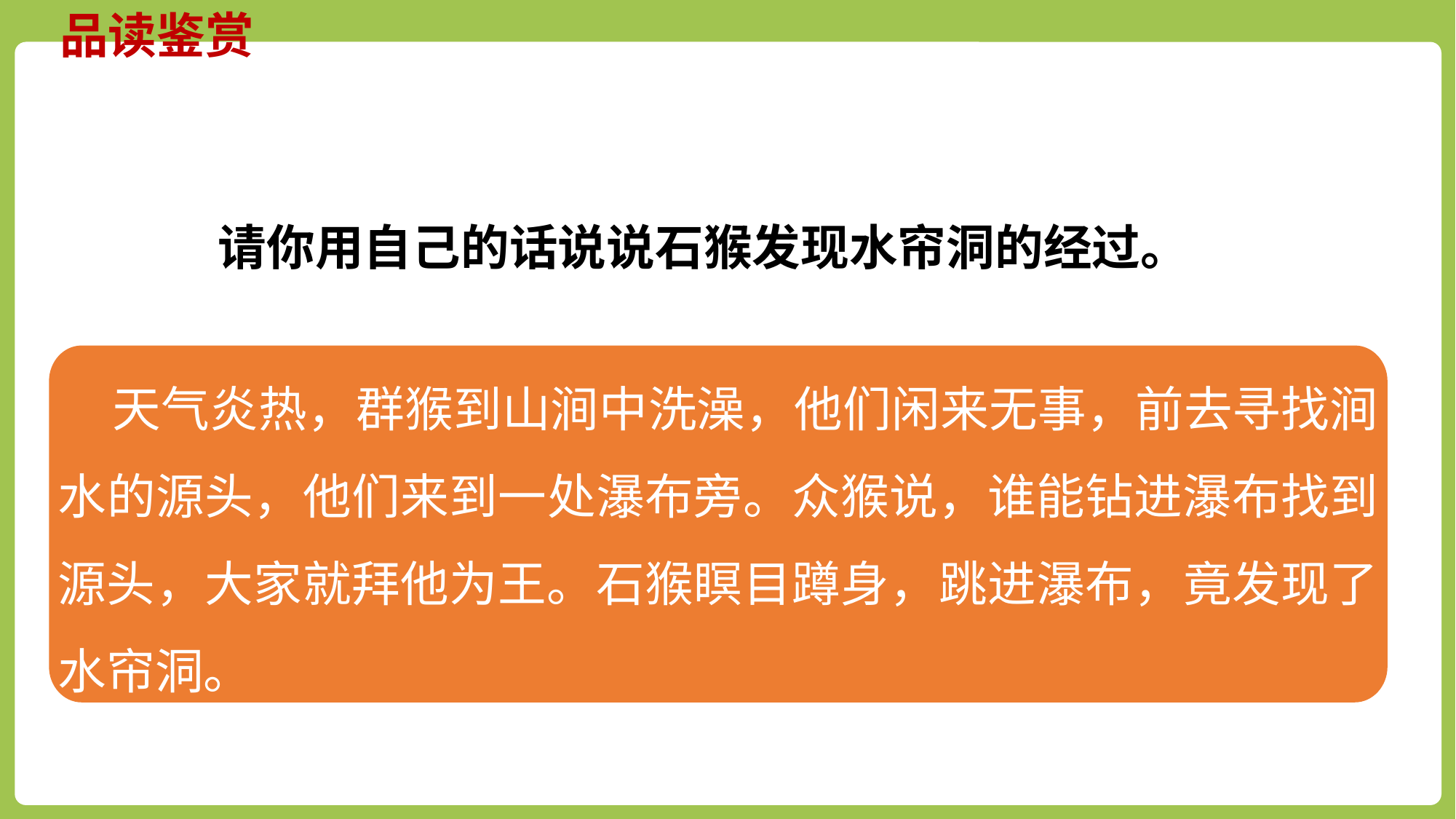

品读鉴赏
请你用自己的话说说石猴发现水帘洞的经过。
天气炎热，群猴到山涧中洗澡，他们闲来无事，前去寻找涧水的源头，他们来到一处瀑布旁。众猴说，谁能钻进瀑布找到源头，大家就拜他为王。石猴瞑目蹲身，跳进瀑布，竟发现了水帘洞。